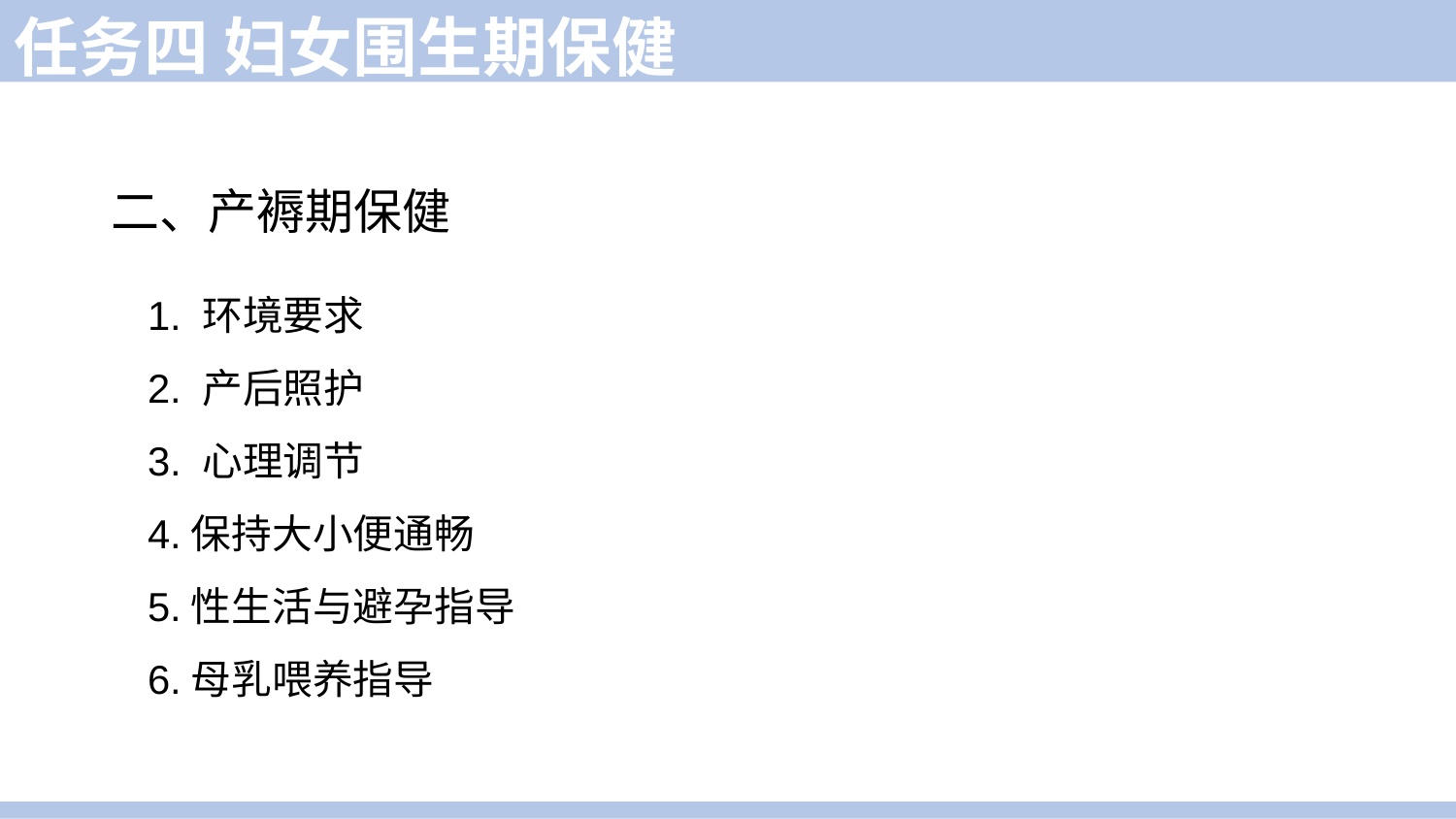

任务四 妇女围生期保健
二、产褥期保健
1. 环境要求
2. 产后照护
3. 心理调节
4.保持大小便通畅
5.性生活与避孕指导
6.母乳喂养指导